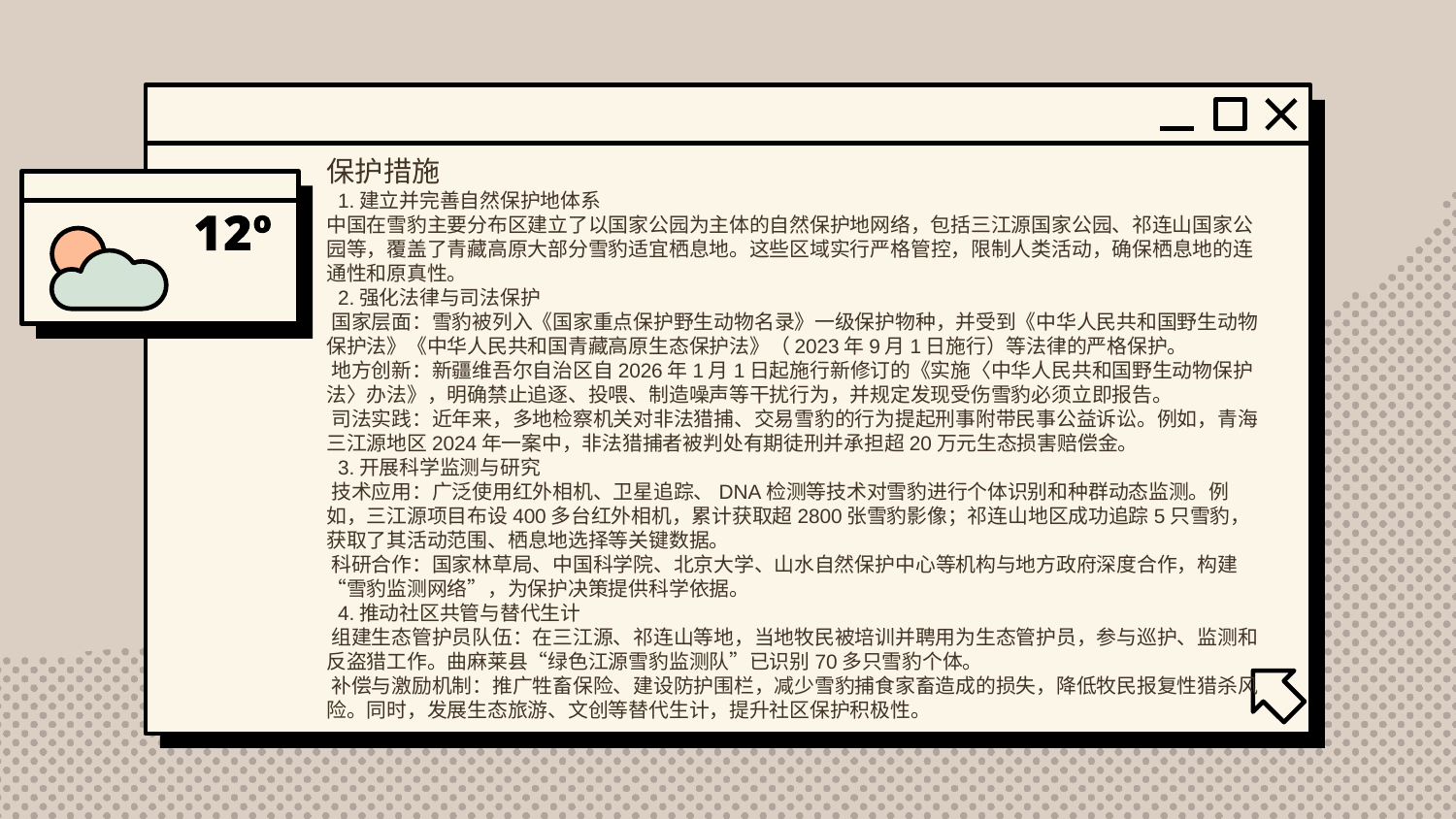

保护措施
  1.建立并完善自然保护地体系‌
中国在雪豹主要分布区建立了以国家公园为主体的自然保护地网络，包括‌三江源国家公园、祁连山国家公园‌等，覆盖了青藏高原大部分雪豹适宜栖息地。这些区域实行严格管控，限制人类活动，确保栖息地的连通性和原真性。‌
  2.‌强化法律与司法保护‌
‌国家层面‌：雪豹被列入《国家重点保护野生动物名录》一级保护物种，并受到《中华人民共和国野生动物保护法》《中华人民共和国青藏高原生态保护法》（2023年9月1日施行）等法律的严格保护。‌
‌地方创新‌：新疆维吾尔自治区自2026年1月1日起施行新修订的《实施〈中华人民共和国野生动物保护法〉办法》，明确禁止追逐、投喂、制造噪声等干扰行为，并规定发现受伤雪豹必须立即报告。‌
‌司法实践‌：近年来，多地检察机关对非法猎捕、交易雪豹的行为提起刑事附带民事公益诉讼。例如，青海三江源地区2024年一案中，非法猎捕者被判处有期徒刑并承担超20万元生态损害赔偿金。‌
  3.‌开展科学监测与研究‌
‌技术应用‌：广泛使用‌红外相机、卫星追踪、DNA检测‌等技术对雪豹进行个体识别和种群动态监测。例如，三江源项目布设400多台红外相机，累计获取超2800张雪豹影像；祁连山地区成功追踪5只雪豹，获取了其活动范围、栖息地选择等关键数据。‌
‌科研合作‌：国家林草局、中国科学院、北京大学、山水自然保护中心等机构与地方政府深度合作，构建“雪豹监测网络”，为保护决策提供科学依据。‌
  4.‌推动社区共管与替代生计‌
‌组建生态管护员队伍‌：在三江源、祁连山等地，当地牧民被培训并聘用为生态管护员，参与巡护、监测和反盗猎工作。曲麻莱县“绿色江源雪豹监测队”已识别70多只雪豹个体。‌
‌补偿与激励机制‌：推广牲畜保险、建设防护围栏，减少雪豹捕食家畜造成的损失，降低牧民报复性猎杀风险。同时，发展生态旅游、文创等替代生计，提升社区保护积极性。‌